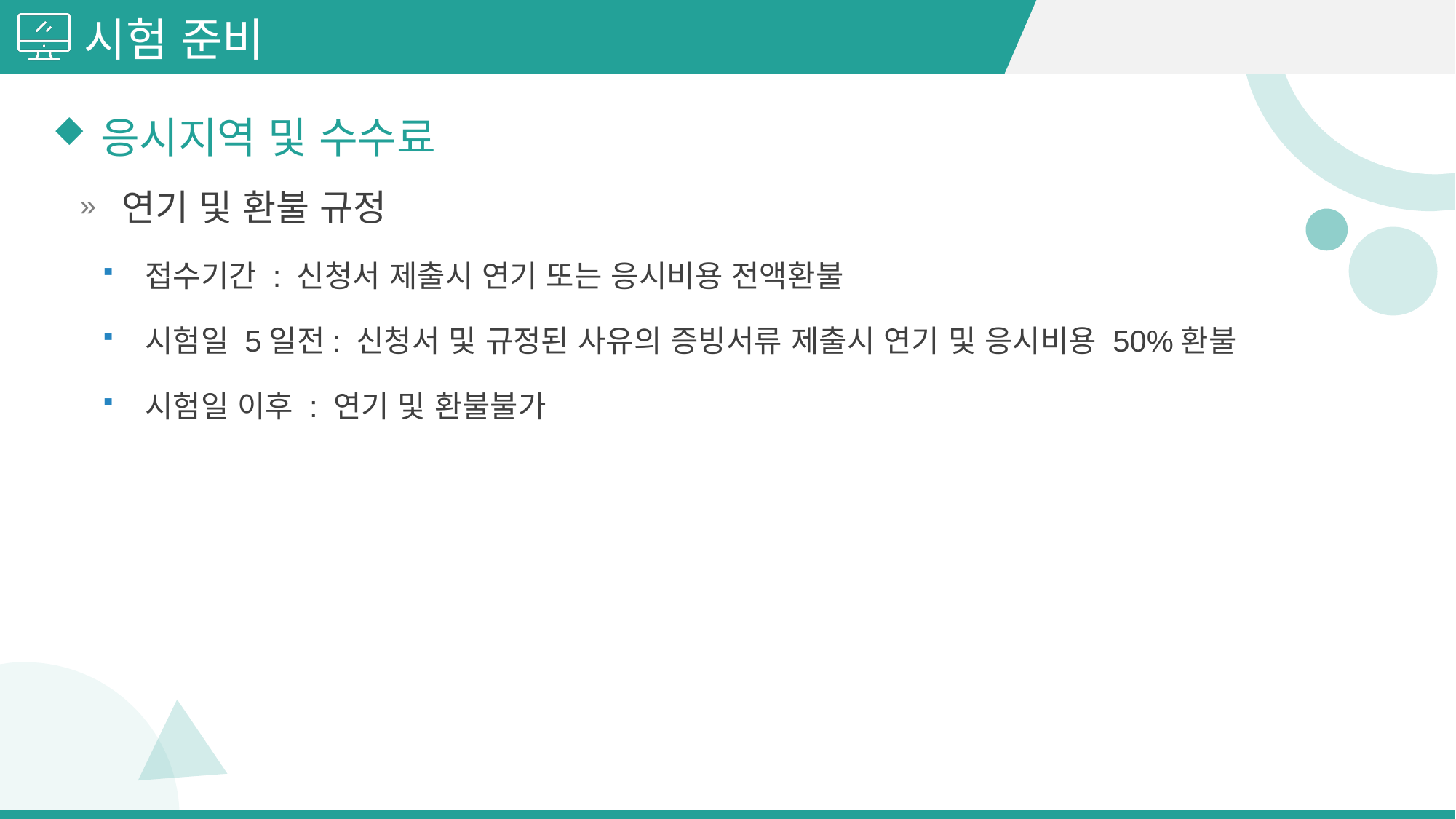

시험 준비
응시지역 및 수수료
연기 및 환불 규정
접수기간 : 신청서 제출시 연기 또는 응시비용 전액환불
시험일 5일전: 신청서 및 규정된 사유의 증빙서류 제출시 연기 및 응시비용 50%환불
시험일 이후 : 연기 및 환불불가